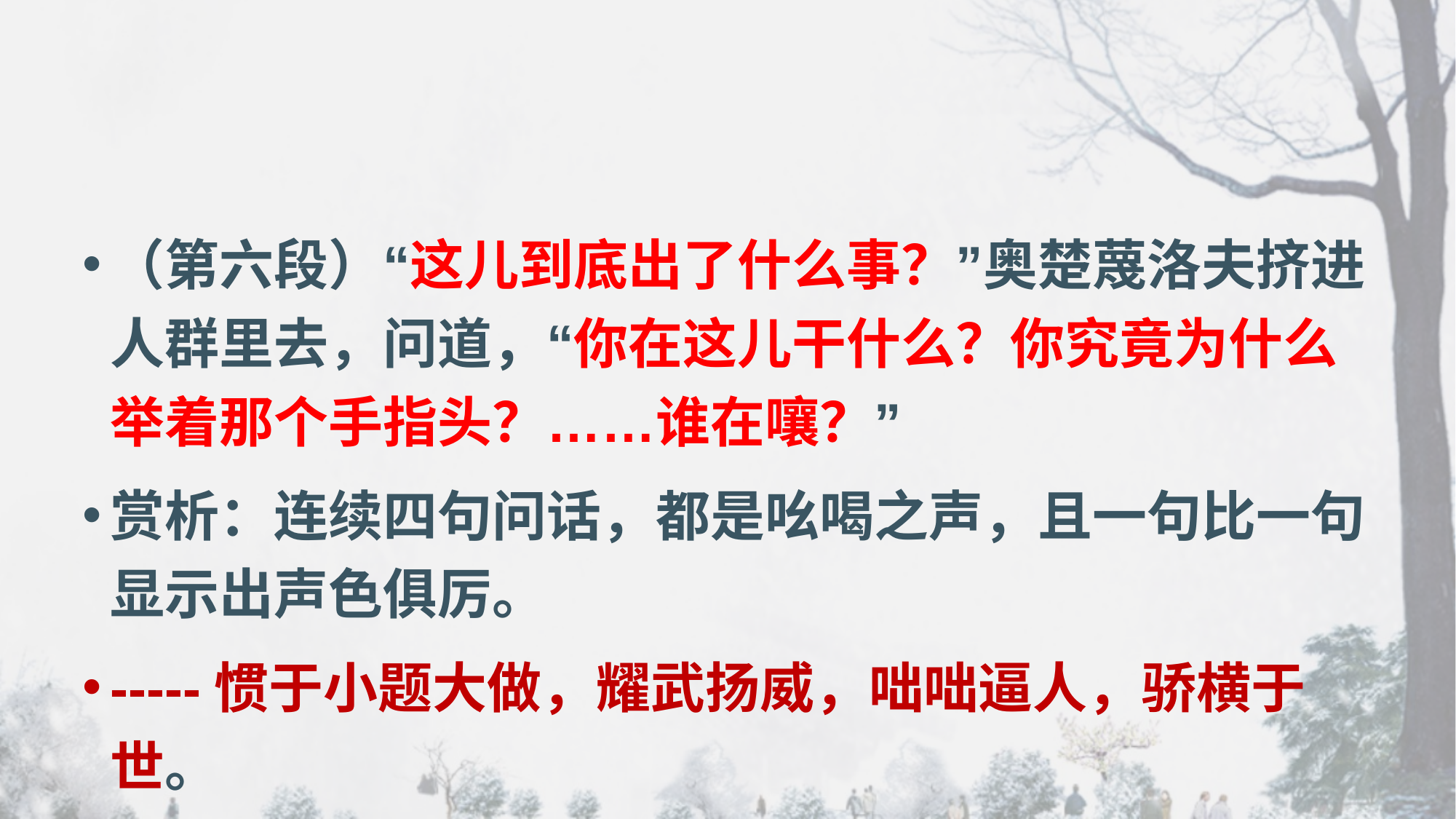

（第六段）“这儿到底出了什么事？”奥楚蔑洛夫挤进人群里去，问道，“你在这儿干什么？你究竟为什么举着那个手指头？……谁在嚷？”
赏析：连续四句问话，都是吆喝之声，且一句比一句显示出声色俱厉。
-----惯于小题大做，耀武扬威，咄咄逼人，骄横于世。